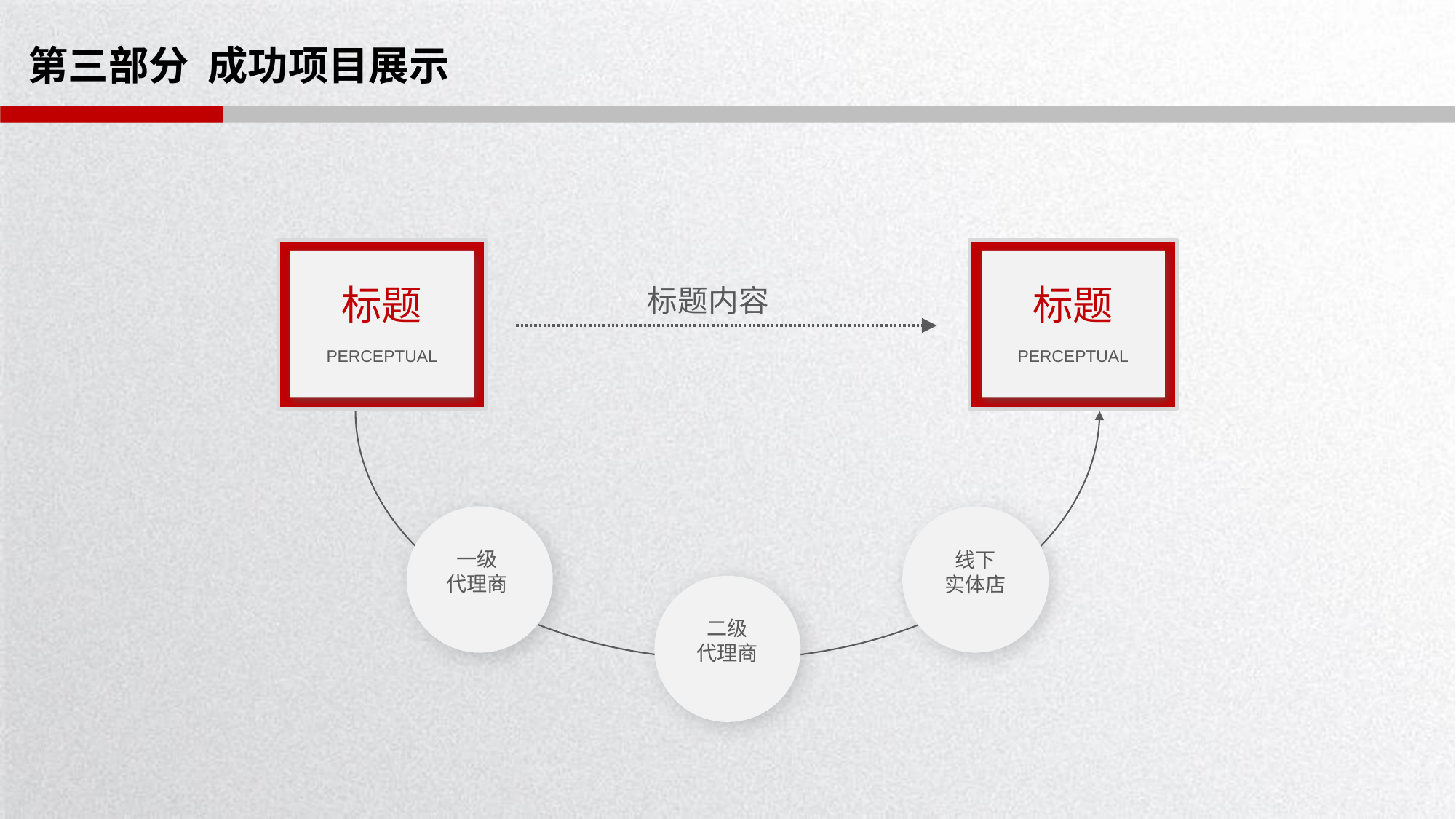

# 第三部分  成功项目展示

标题
标题
标题内容
PERCEPTUAL
PERCEPTUAL

一级
代理商
线下
实体店

二级
代理商